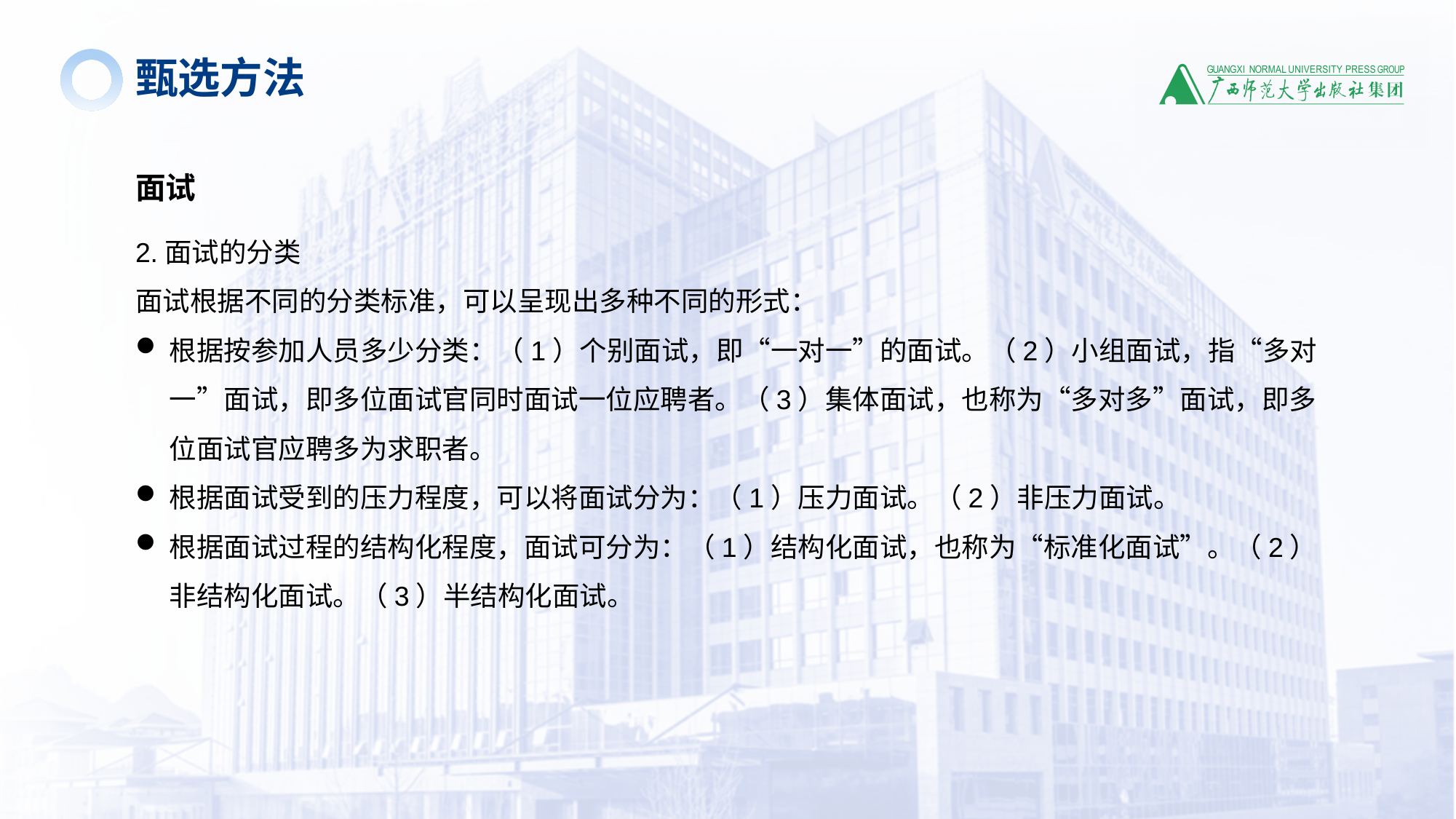

甄选方法

面试
2.面试的分类
面试根据不同的分类标准，可以呈现出多种不同的形式：
根据按参加人员多少分类：（1）个别面试，即“一对一”的面试。（2）小组面试，指“多对一”面试，即多位面试官同时面试一位应聘者。（3）集体面试，也称为“多对多”面试，即多位面试官应聘多为求职者。
根据面试受到的压力程度，可以将面试分为：（1）压力面试。（2）非压力面试。
根据面试过程的结构化程度，面试可分为：（1）结构化面试，也称为“标准化面试”。（2）非结构化面试。（3）半结构化面试。